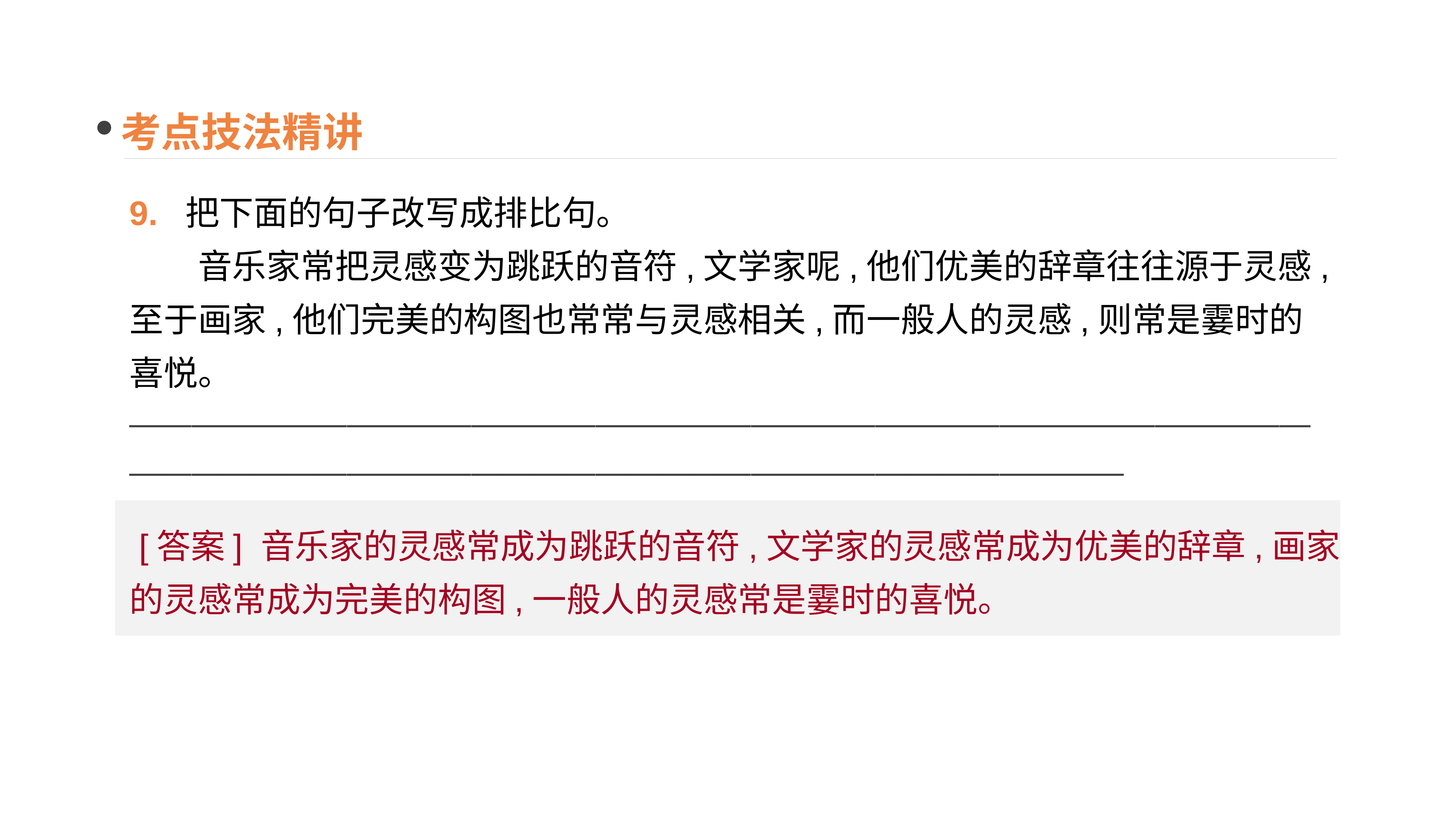

考点技法精讲

9.  把下面的句子改写成排比句。
　　音乐家常把灵感变为跳跃的音符,文学家呢,他们优美的辞章往往源于灵感,至于画家,他们完美的构图也常常与灵感相关,而一般人的灵感,则常是霎时的喜悦。
——————————————————————————————————————————————————————————————————————

 [答案] 音乐家的灵感常成为跳跃的音符,文学家的灵感常成为优美的辞章,画家的灵感常成为完美的构图,一般人的灵感常是霎时的喜悦。